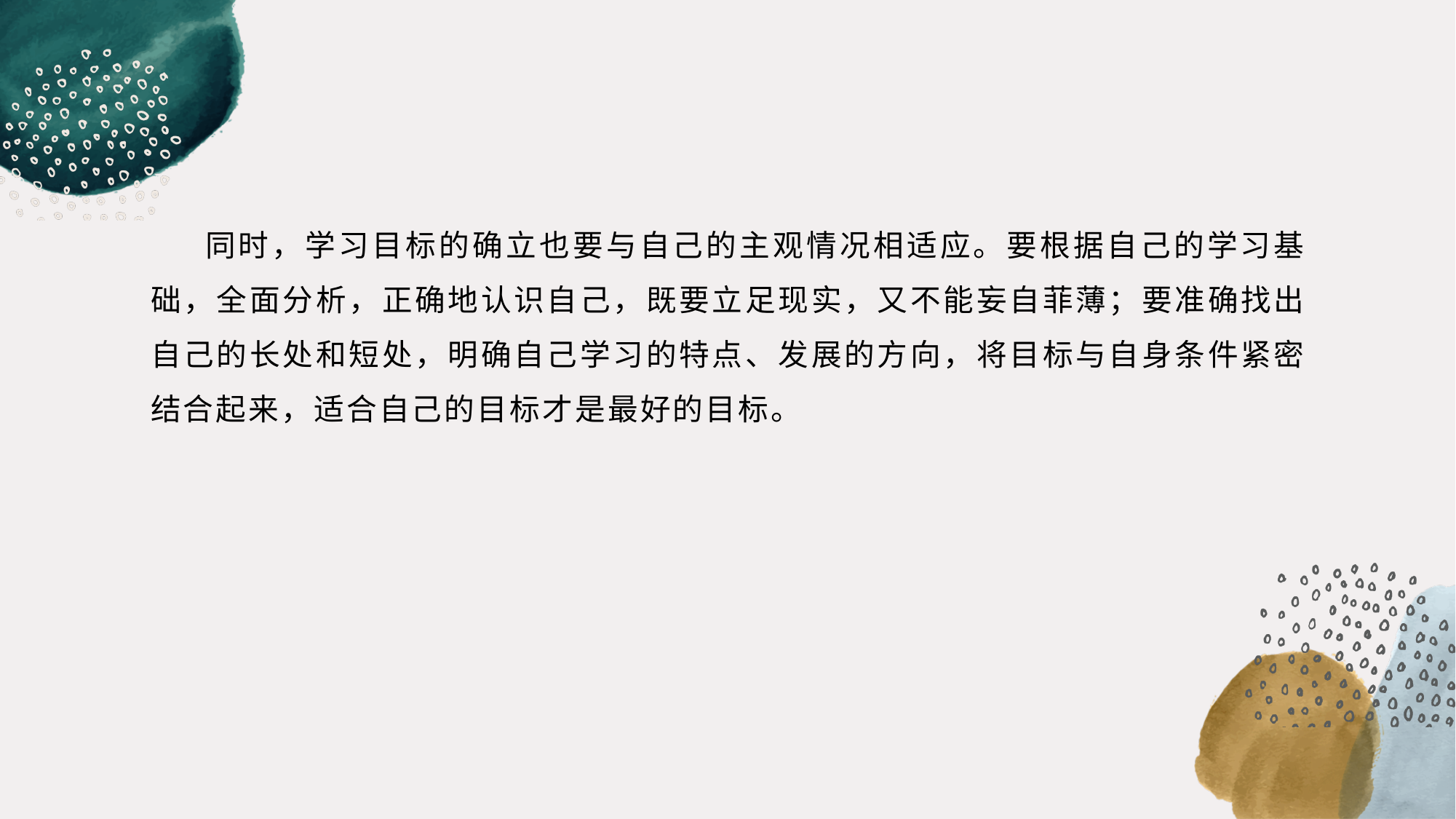

同时，学习目标的确立也要与自己的主观情况相适应。要根据自己的学习基础，全面分析，正确地认识自己，既要立足现实，又不能妄自菲薄；要准确找出自己的长处和短处，明确自己学习的特点、发展的方向，将目标与自身条件紧密结合起来，适合自己的目标才是最好的目标。